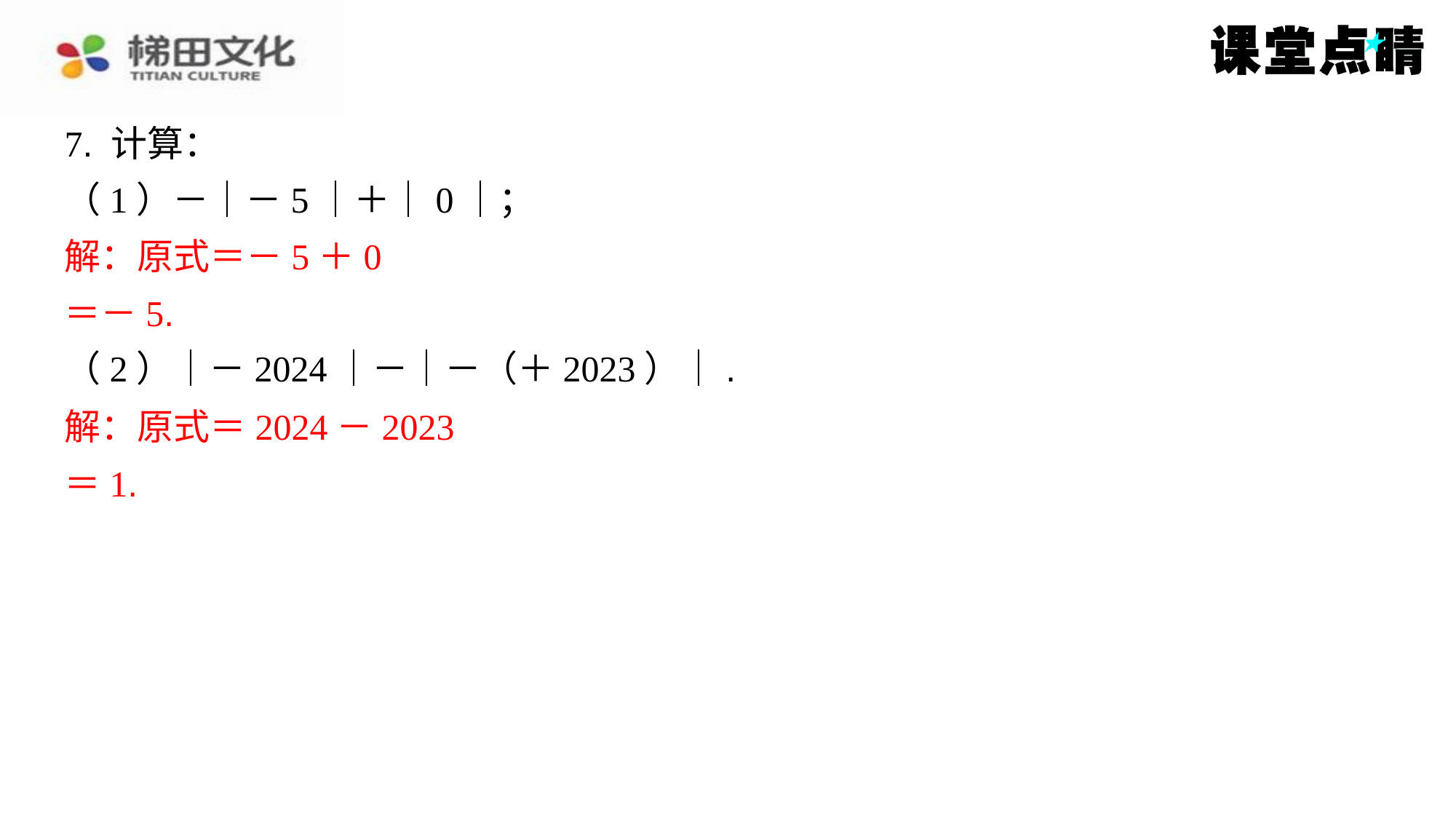

7. 计算：
（1）－｜－5｜＋｜0｜；
解：原式＝－5＋0
＝－5.
（2）｜－2024｜－｜－（＋2023）｜.
解：原式＝2024－2023
＝1.
解：原式＝－5＋0
＝－5.
解：原式＝2024－2023
＝1.